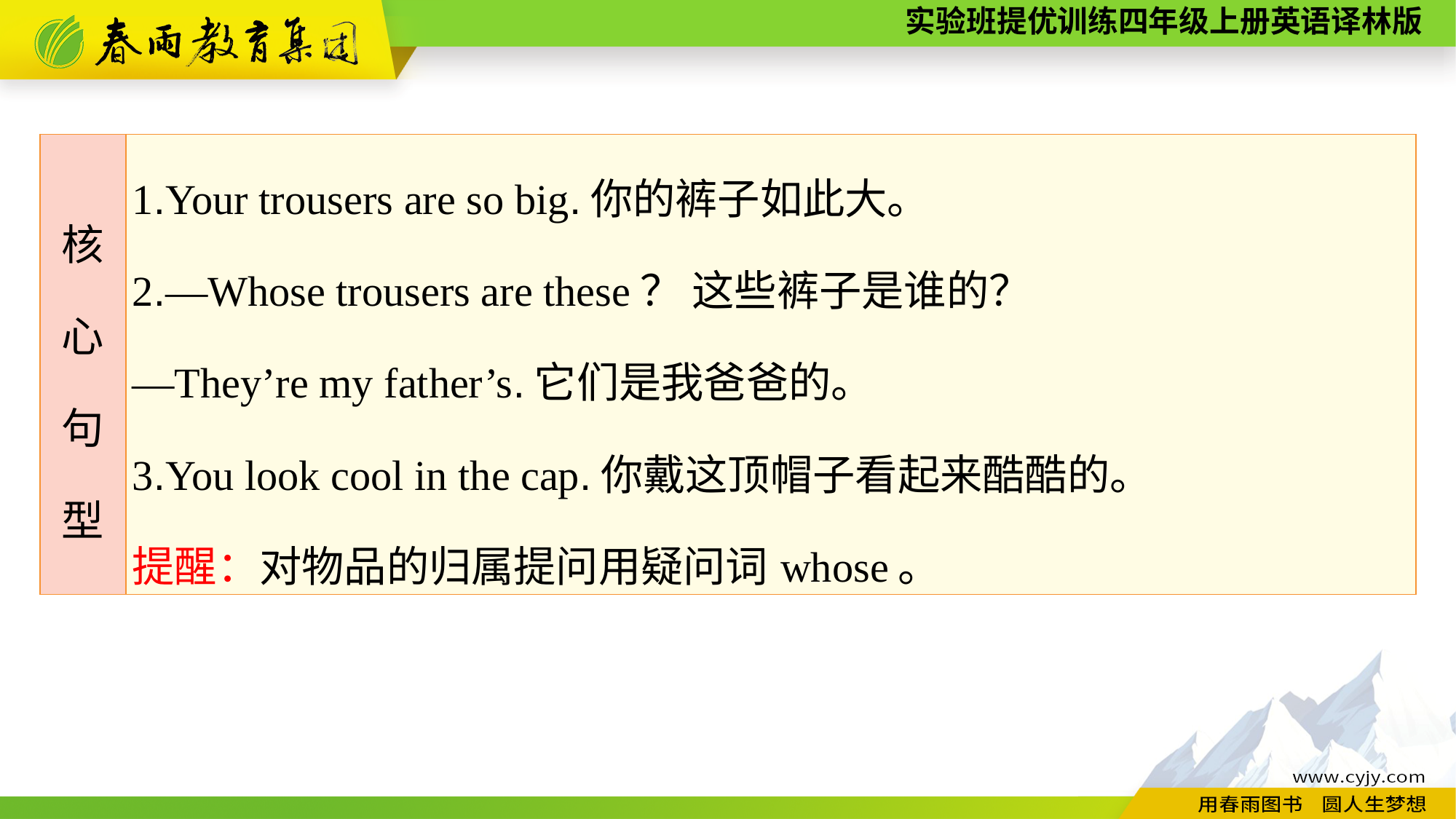

| 核 心 句 型 | 1.Your trousers are so big.你的裤子如此大。 2.—Whose trousers are these？ 这些裤子是谁的？ —They’re my father’s.它们是我爸爸的。 3.You look cool in the cap.你戴这顶帽子看起来酷酷的。 提醒：对物品的归属提问用疑问词whose。 |
| --- | --- |